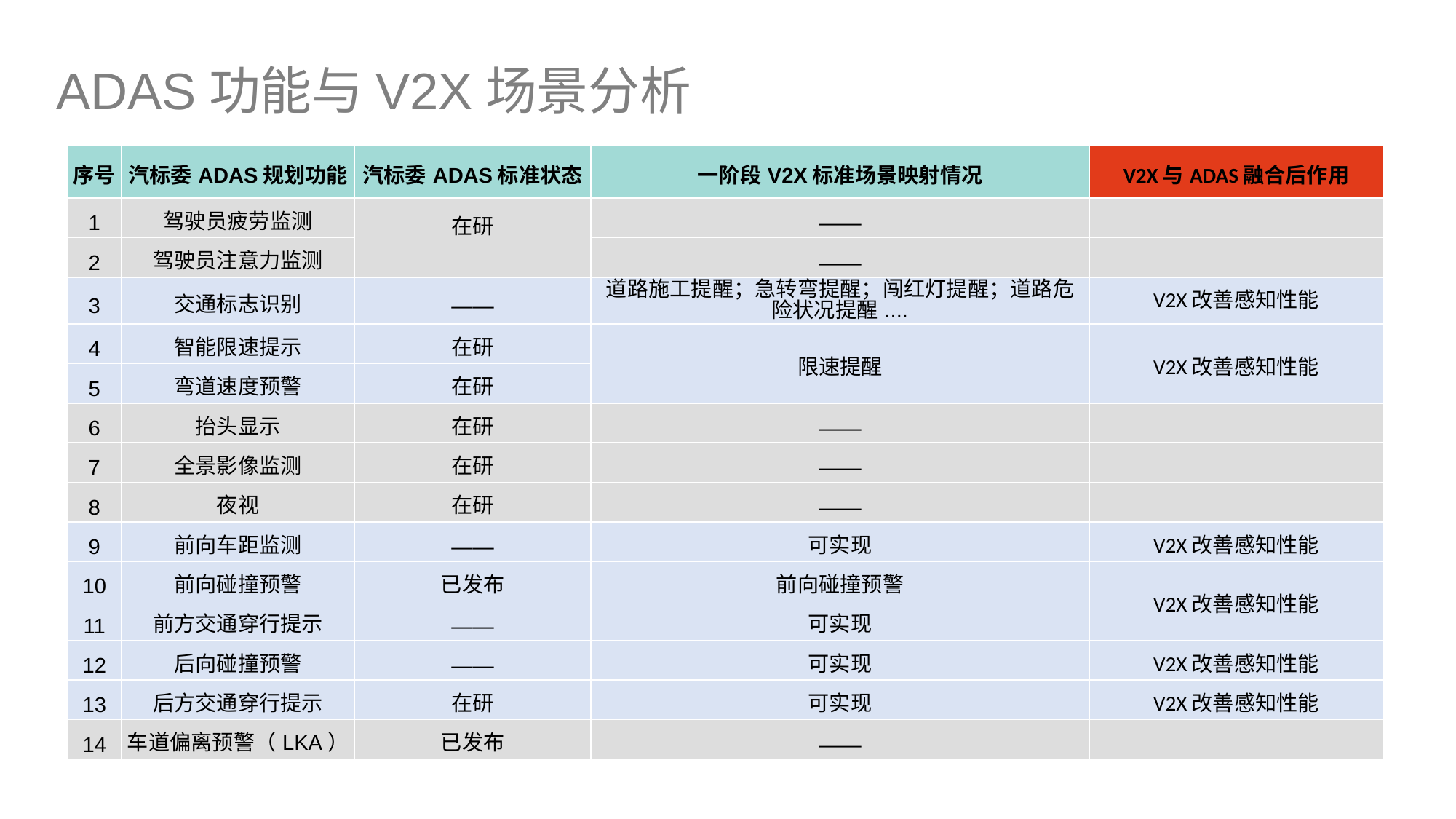

# ADAS功能与V2X场景分析
| 序号 | 汽标委ADAS规划功能 | 汽标委ADAS标准状态 | 一阶段V2X标准场景映射情况 | V2X与ADAS融合后作用 |
| --- | --- | --- | --- | --- |
| 1 | 驾驶员疲劳监测 | 在研 | —— |  |
| 2 | 驾驶员注意力监测 |  | —— |  |
| 3 | 交通标志识别 | —— | 道路施工提醒；急转弯提醒；闯红灯提醒；道路危险状况提醒.... | V2X改善感知性能 |
| 4 | 智能限速提示 | 在研 | 限速提醒 | V2X改善感知性能 |
| 5 | 弯道速度预警 | 在研 |  |  |
| 6 | 抬头显示 | 在研 | —— |  |
| 7 | 全景影像监测 | 在研 | —— |  |
| 8 | 夜视 | 在研 | —— |  |
| 9 | 前向车距监测 | —— | 可实现 | V2X改善感知性能 |
| 10 | 前向碰撞预警 | 已发布 | 前向碰撞预警 | V2X改善感知性能 |
| 11 | 前方交通穿行提示 | —— | 可实现 |  |
| 12 | 后向碰撞预警 | —— | 可实现 | V2X改善感知性能 |
| 13 | 后方交通穿行提示 | 在研 | 可实现 | V2X改善感知性能 |
| 14 | 车道偏离预警（LKA） | 已发布 | —— |  |